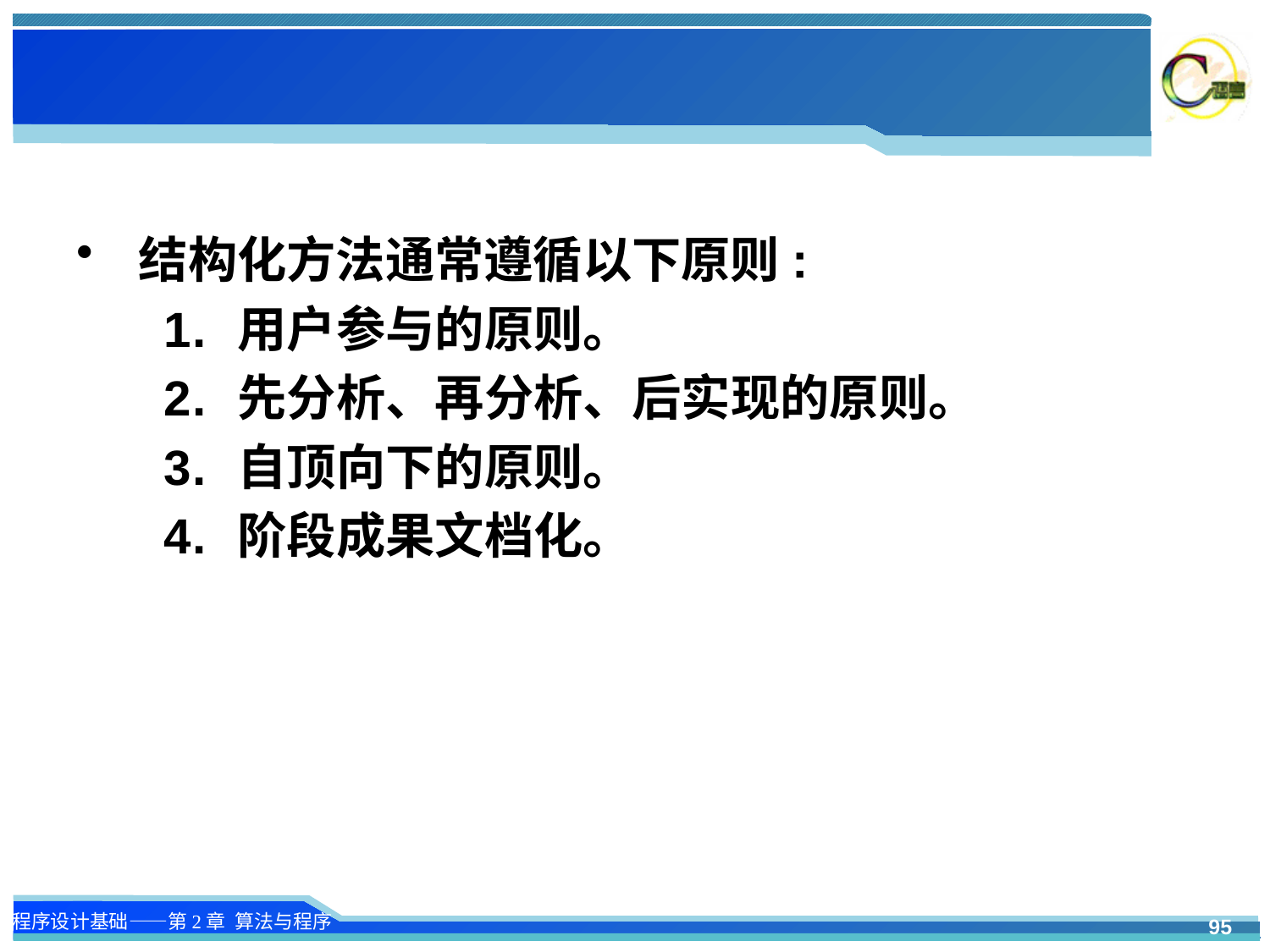

#
结构化方法通常遵循以下原则:
用户参与的原则。
先分析、再分析、后实现的原则。
自顶向下的原则。
阶段成果文档化。
95